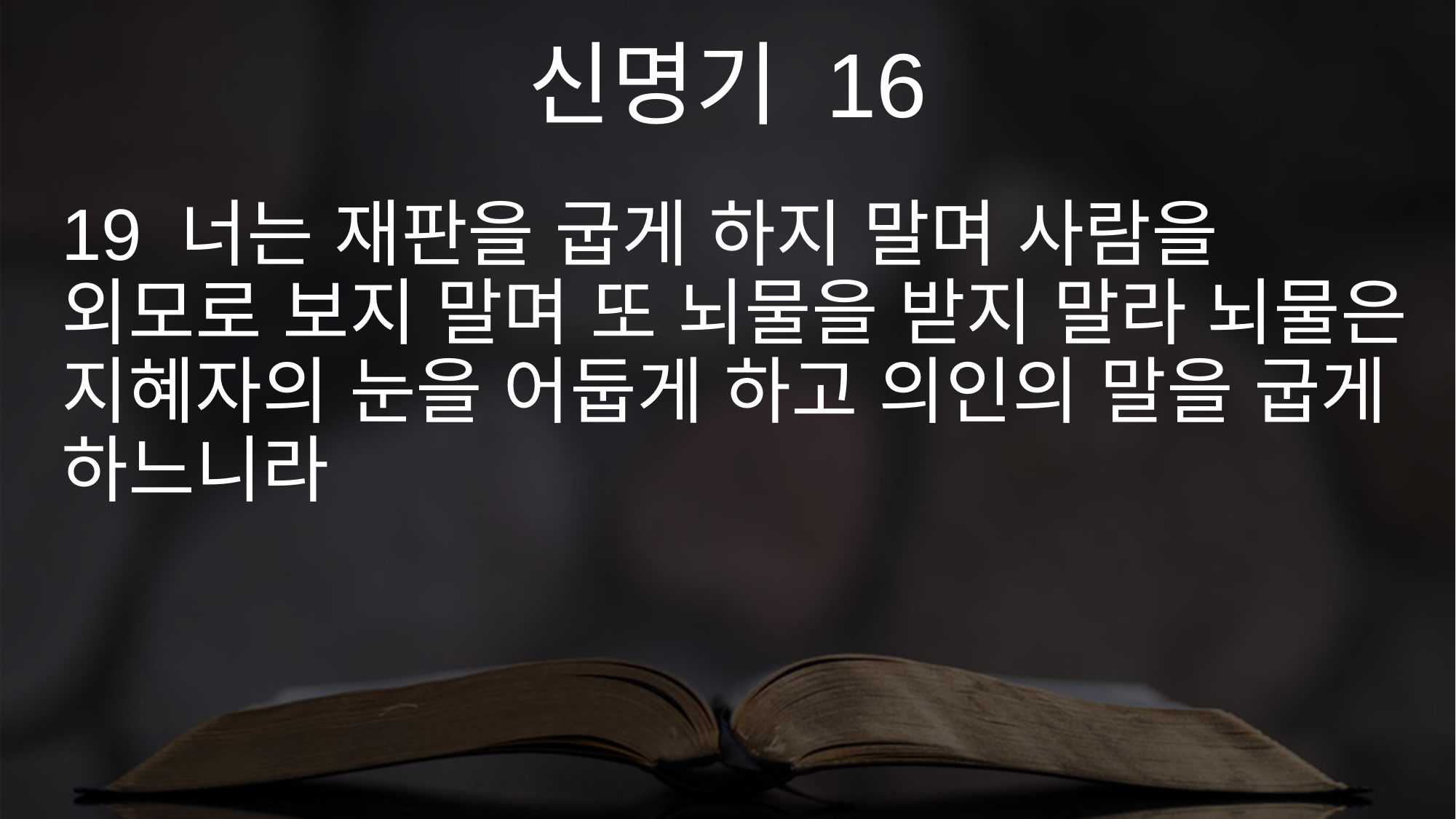

신명기 16
19 너는 재판을 굽게 하지 말며 사람을 외모로 보지 말며 또 뇌물을 받지 말라 뇌물은 지혜자의 눈을 어둡게 하고 의인의 말을 굽게 하느니라